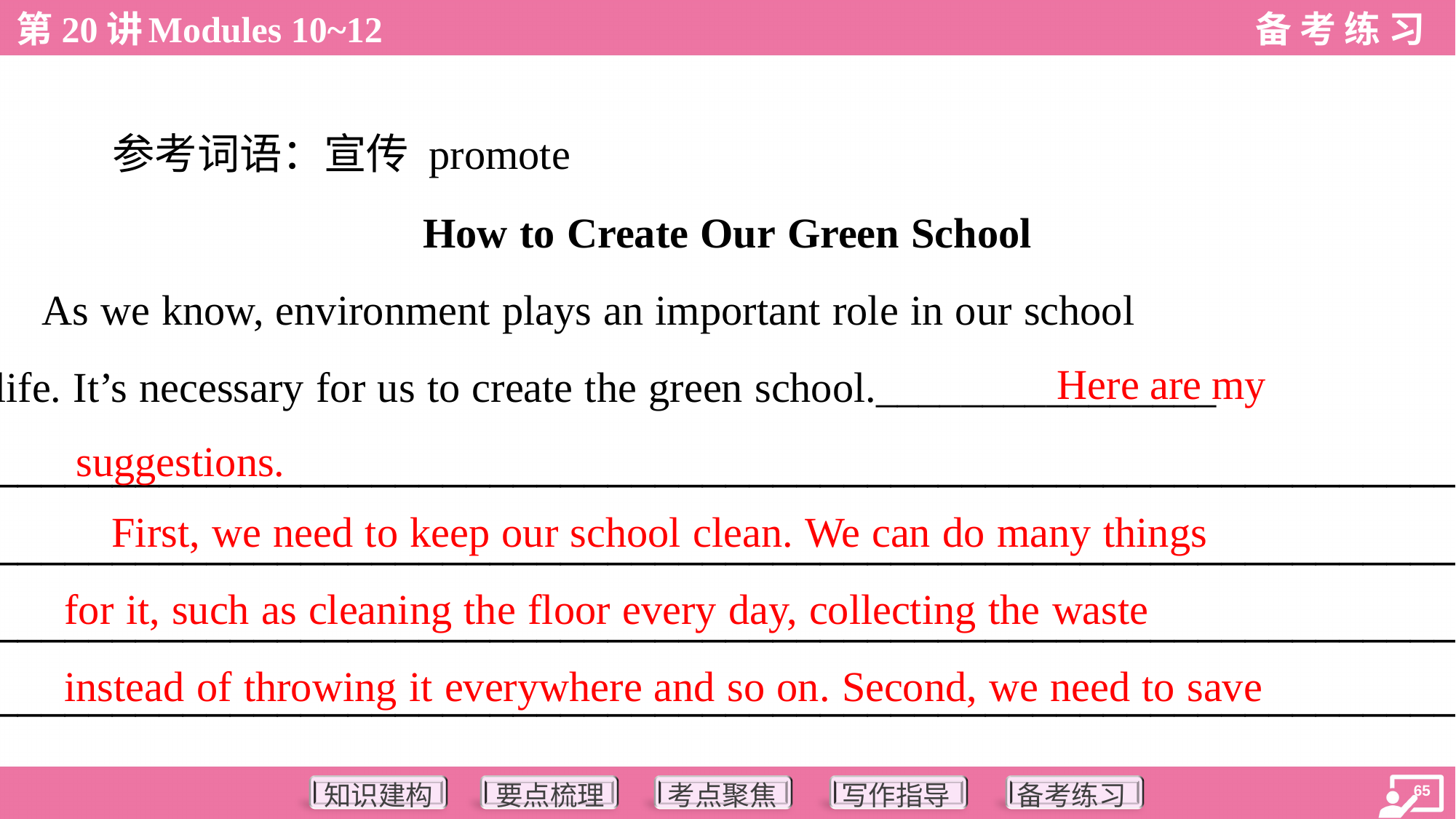

参考词语：宣传 promote
How to Create Our Green School
    As we know, environment plays an important role in our school
life. It’s necessary for us to create the green school.________________
______________________________________________________________
______________________________________________________________
______________________________________________________________
______________________________________________________________
                                                                                             Here are my
suggestions.
    First, we need to keep our school clean. We can do many things
for it, such as cleaning the floor every day, collecting the waste
instead of throwing it everywhere and so on. Second, we need to save